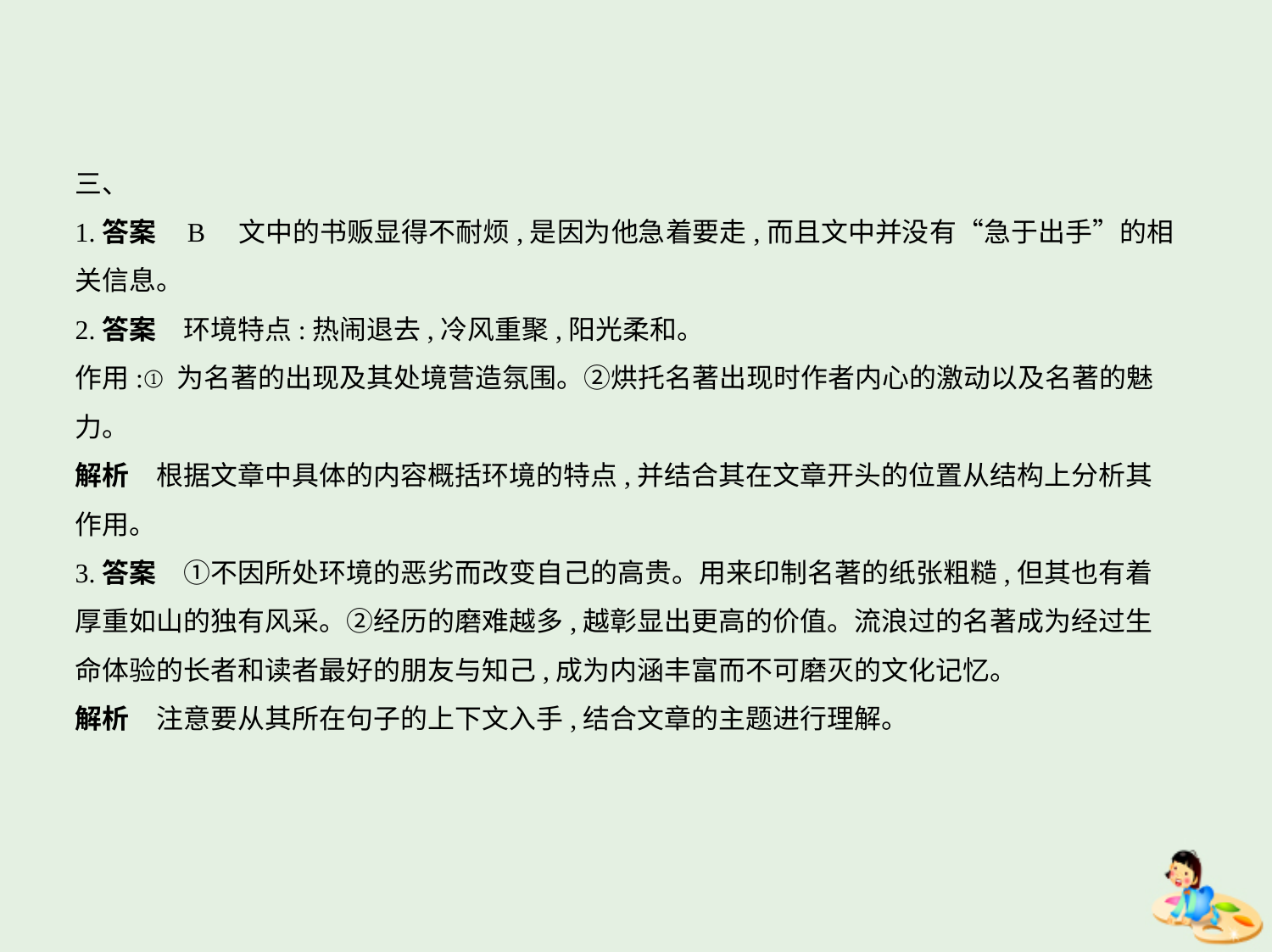

三、
1.答案    B　文中的书贩显得不耐烦,是因为他急着要走,而且文中并没有“急于出手”的相
关信息。
2.答案　环境特点:热闹退去,冷风重聚,阳光柔和。
作用:①为名著的出现及其处境营造氛围。②烘托名著出现时作者内心的激动以及名著的魅
力。
解析　根据文章中具体的内容概括环境的特点,并结合其在文章开头的位置从结构上分析其
作用。
3.答案　①不因所处环境的恶劣而改变自己的高贵。用来印制名著的纸张粗糙,但其也有着
厚重如山的独有风采。②经历的磨难越多,越彰显出更高的价值。流浪过的名著成为经过生
命体验的长者和读者最好的朋友与知己,成为内涵丰富而不可磨灭的文化记忆。
解析　注意要从其所在句子的上下文入手,结合文章的主题进行理解。